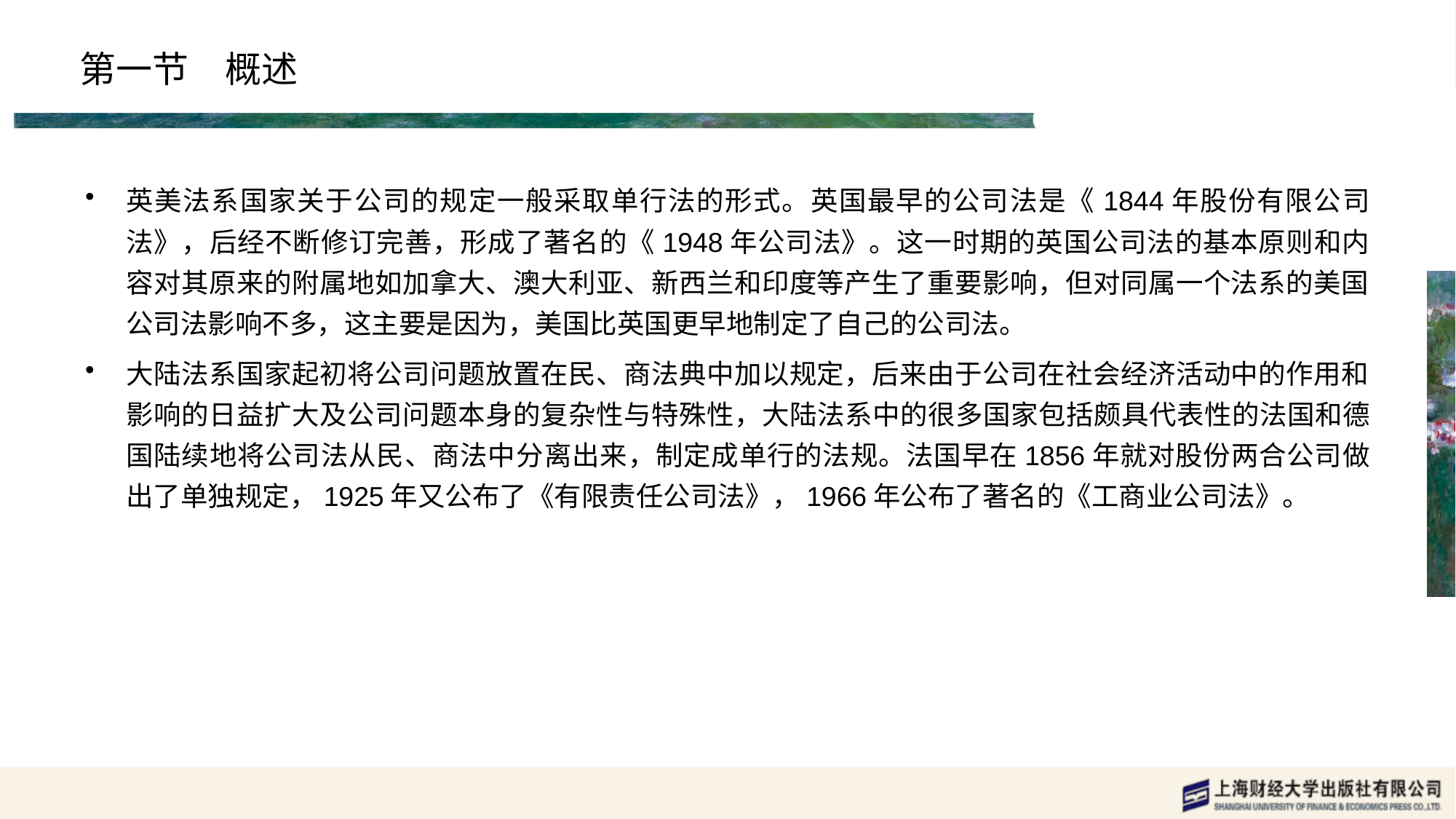

# 第一节　概述
英美法系国家关于公司的规定一般采取单行法的形式。英国最早的公司法是《1844年股份有限公司法》，后经不断修订完善，形成了著名的《1948年公司法》。这一时期的英国公司法的基本原则和内容对其原来的附属地如加拿大、澳大利亚、新西兰和印度等产生了重要影响，但对同属一个法系的美国公司法影响不多，这主要是因为，美国比英国更早地制定了自己的公司法。
大陆法系国家起初将公司问题放置在民、商法典中加以规定，后来由于公司在社会经济活动中的作用和影响的日益扩大及公司问题本身的复杂性与特殊性，大陆法系中的很多国家包括颇具代表性的法国和德国陆续地将公司法从民、商法中分离出来，制定成单行的法规。法国早在1856年就对股份两合公司做出了单独规定，1925年又公布了《有限责任公司法》，1966年公布了著名的《工商业公司法》。